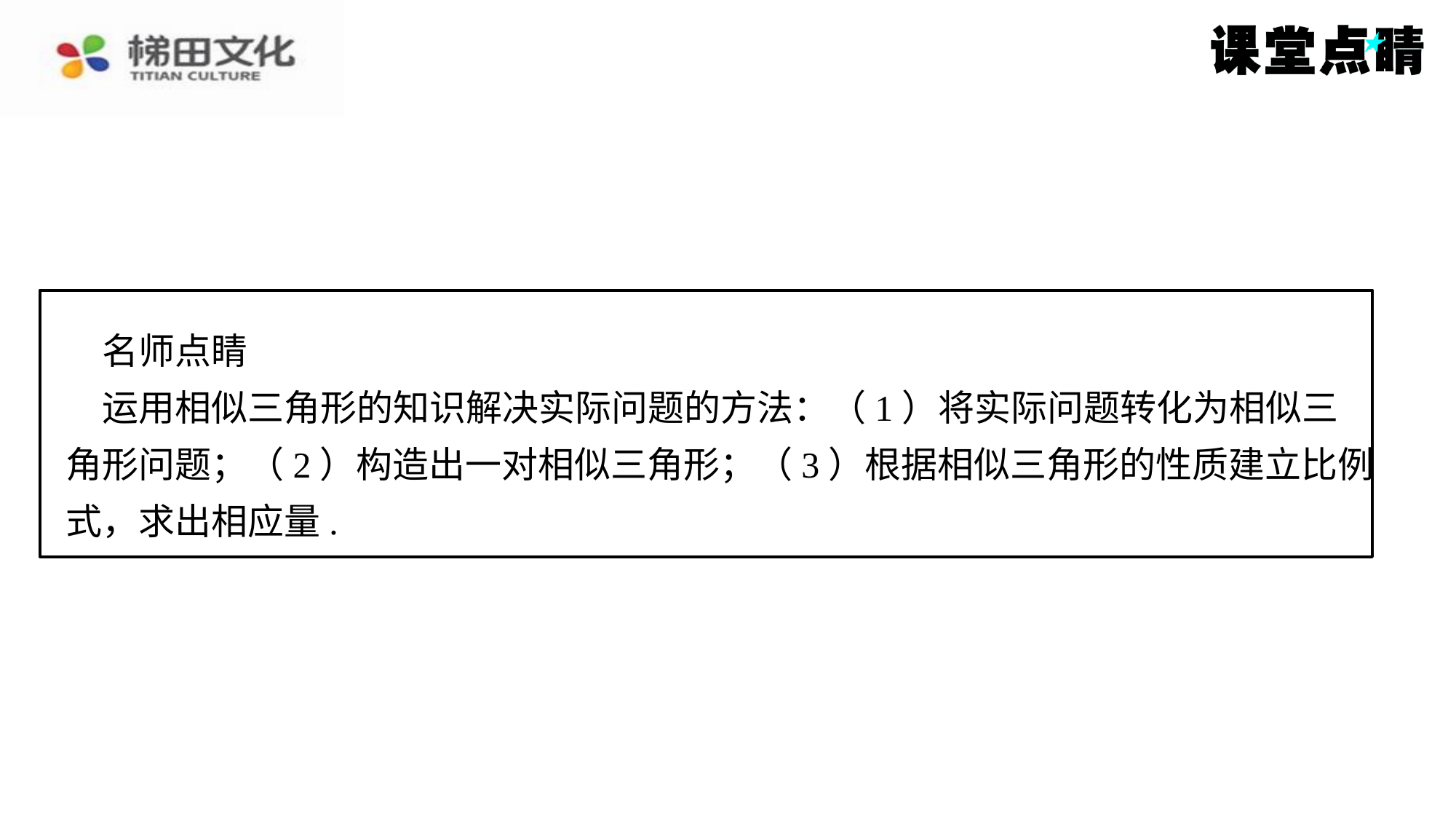

名师点睛
　运用相似三角形的知识解决实际问题的方法：（1）将实际问题转化为相似三
角形问题；（2）构造出一对相似三角形；（3）根据相似三角形的性质建立比例
式，求出相应量.